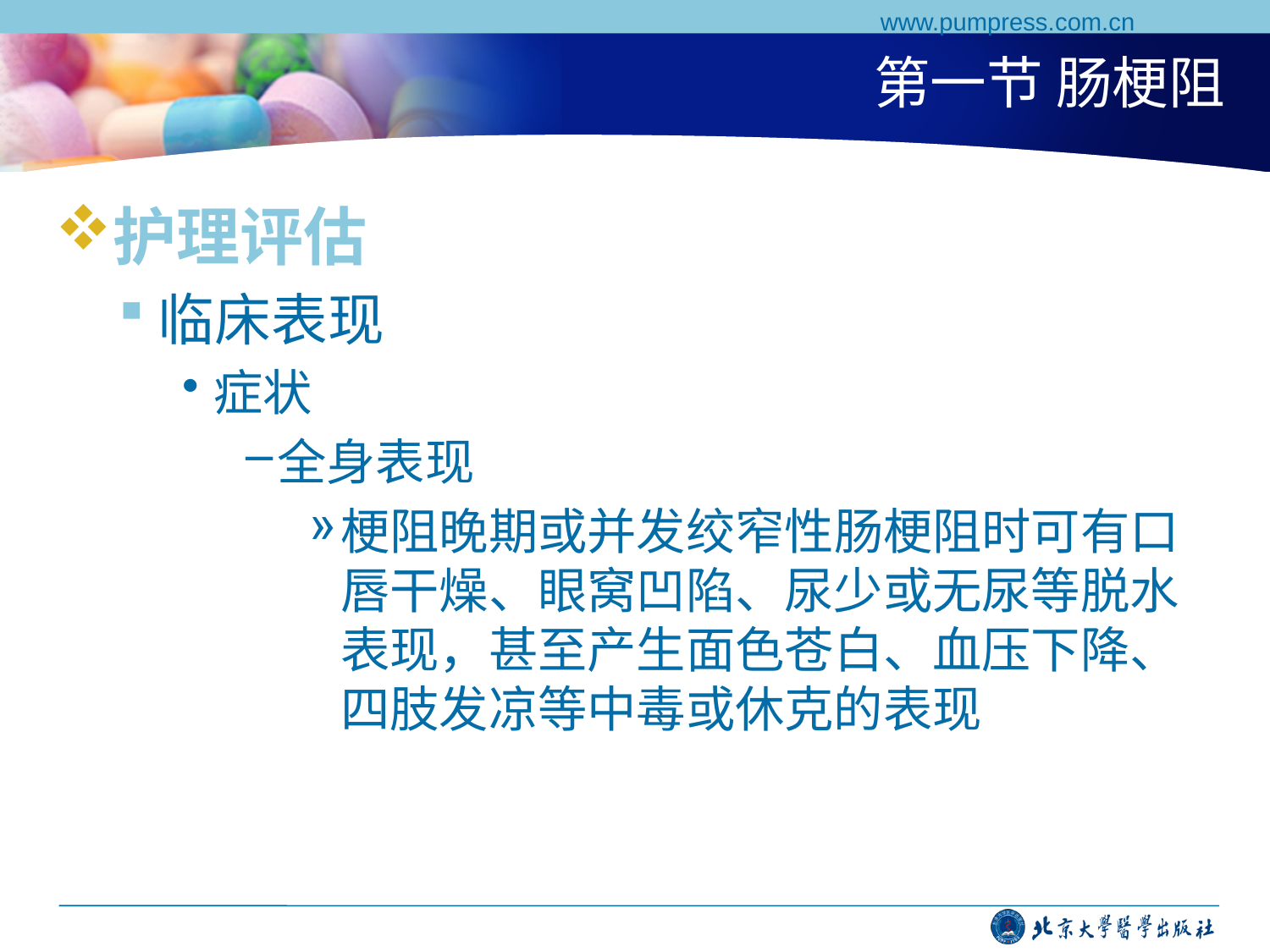

www.pumpress.com.cn
# 第一节 肠梗阻
护理评估
临床表现
症状
全身表现
梗阻晚期或并发绞窄性肠梗阻时可有口唇干燥、眼窝凹陷、尿少或无尿等脱水表现，甚至产生面色苍白、血压下降、四肢发凉等中毒或休克的表现